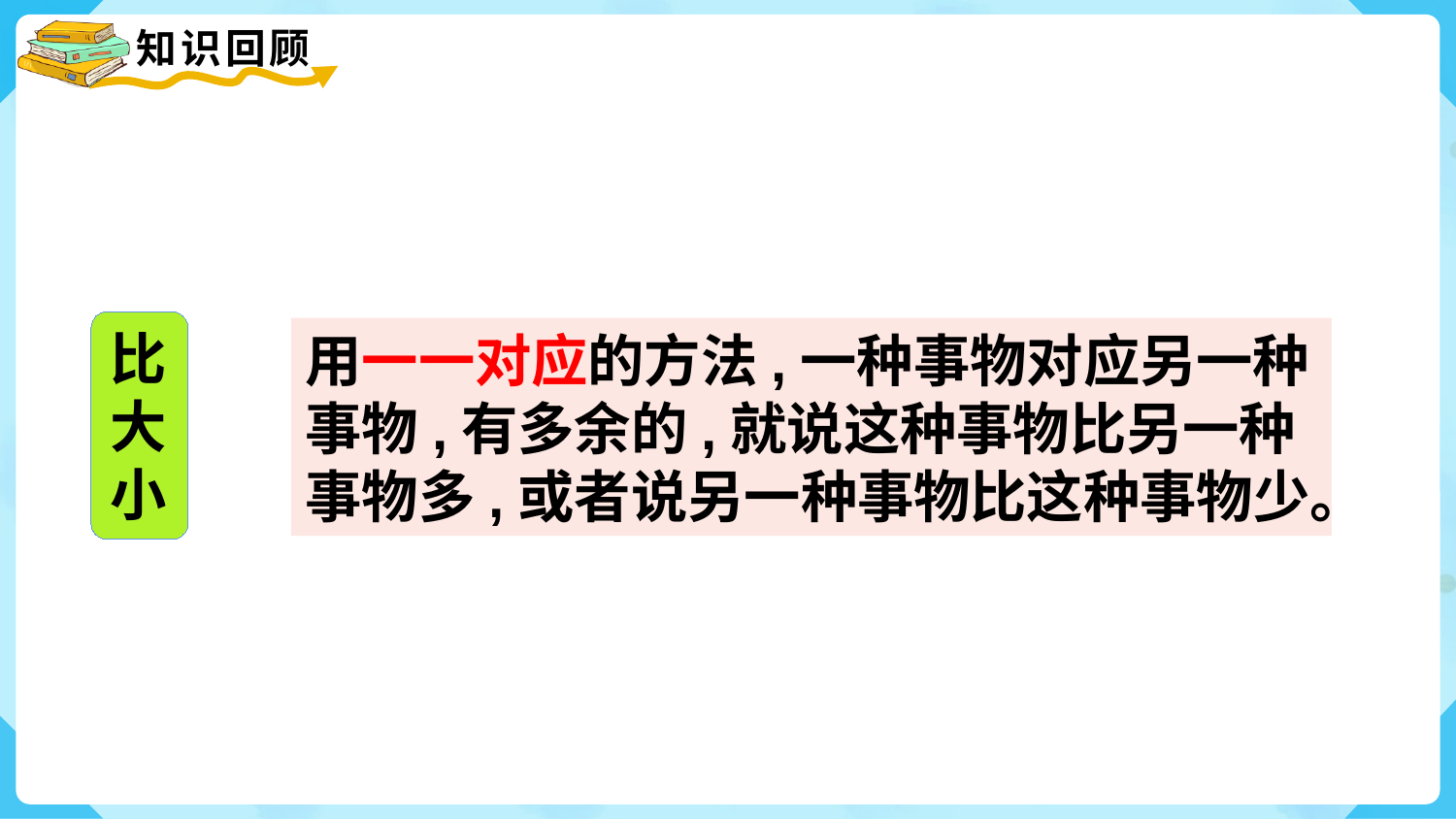

比
大小
用一一对应的方法,一种事物对应另一种事物,有多余的,就说这种事物比另一种事物多,或者说另一种事物比这种事物少。